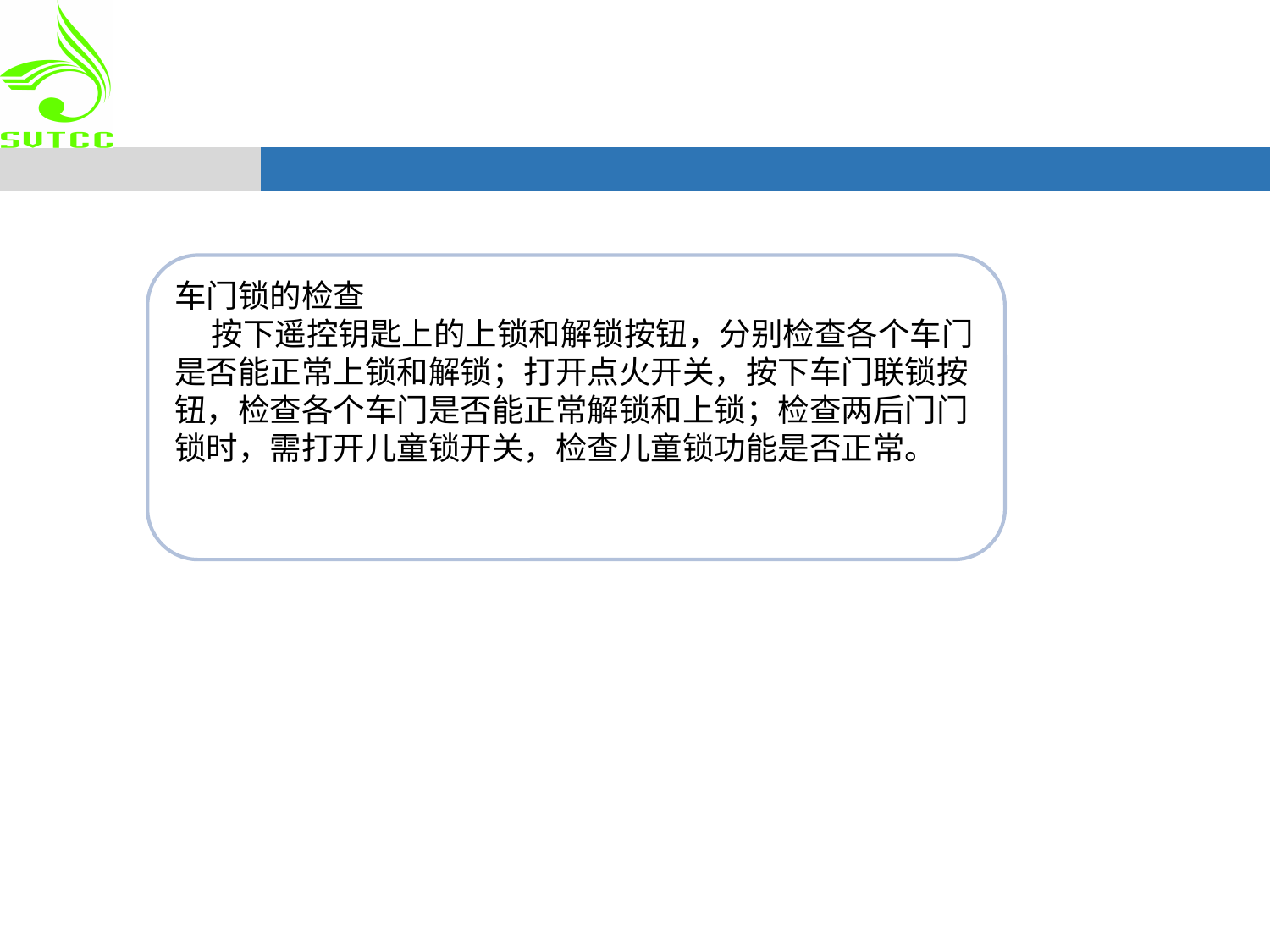

车门锁的检查
    按下遥控钥匙上的上锁和解锁按钮，分别检查各个车门是否能正常上锁和解锁；打开点火开关，按下车门联锁按钮，检查各个车门是否能正常解锁和上锁；检查两后门门锁时，需打开儿童锁开关，检查儿童锁功能是否正常。